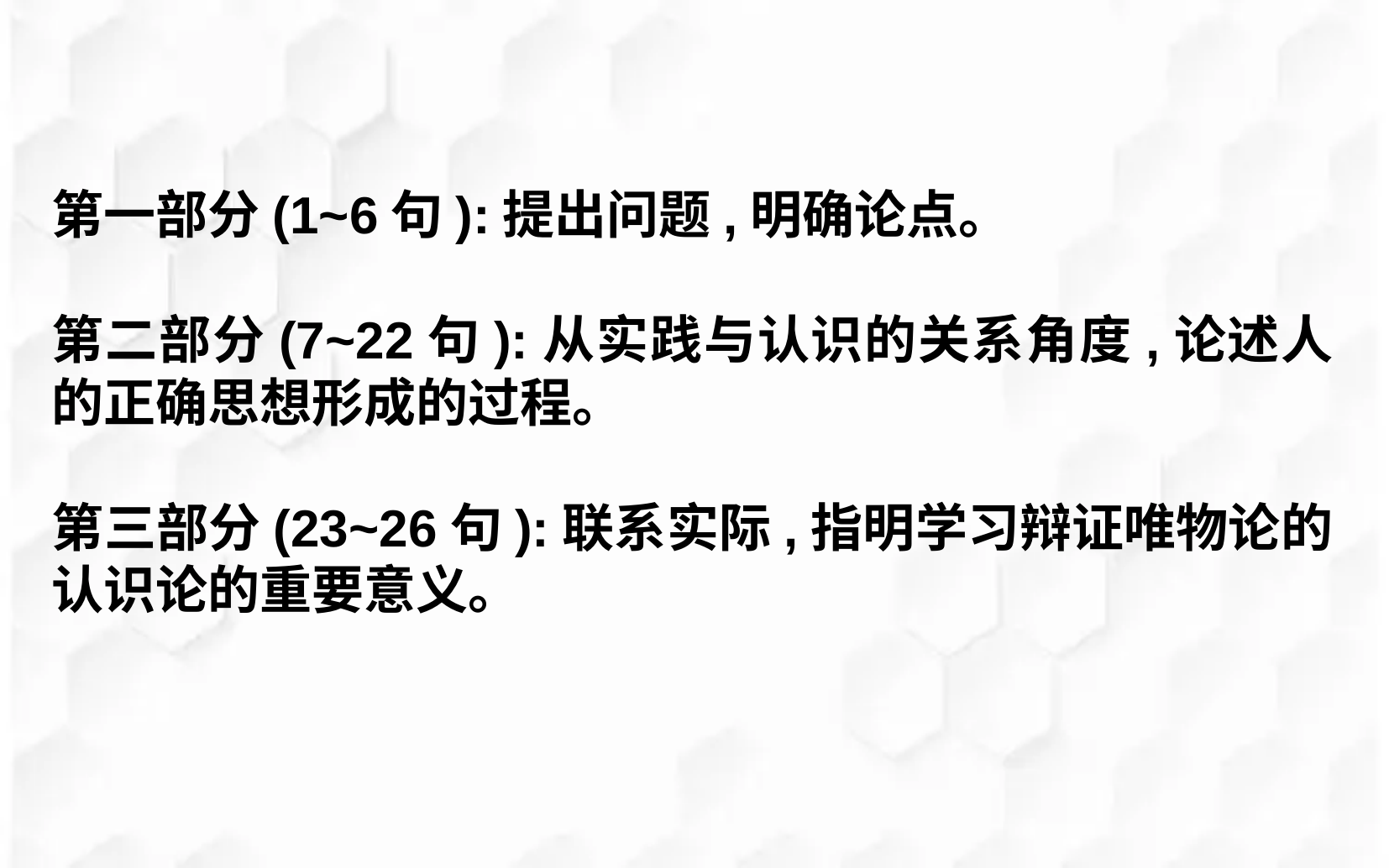

第一部分(1~6句):提出问题,明确论点。

第二部分(7~22句):从实践与认识的关系角度,论述人的正确思想形成的过程。

第三部分(23~26句):联系实际,指明学习辩证唯物论的认识论的重要意义。